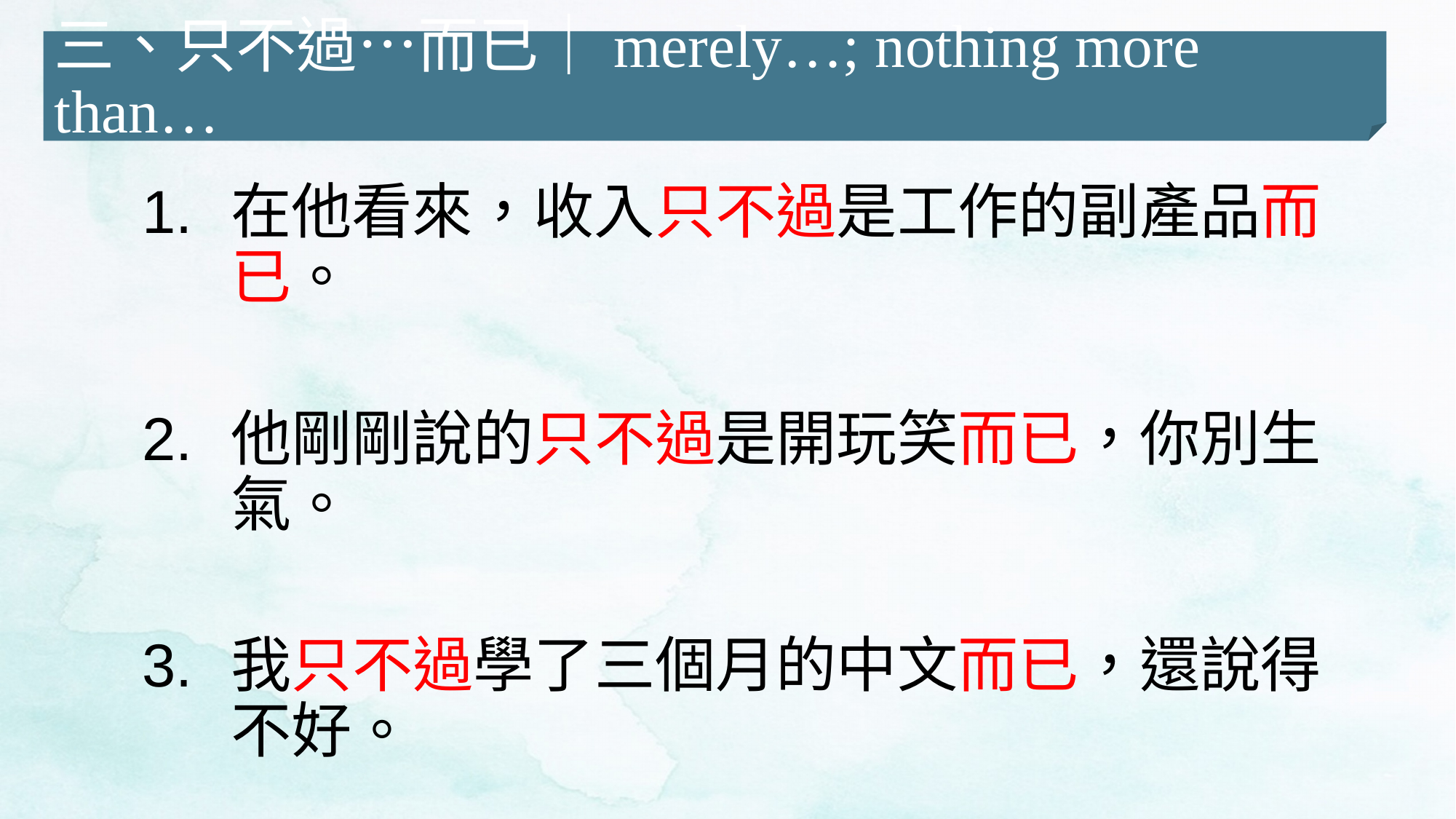

三、只不過…而已｜merely…; nothing more than…
在他看來，收入只不過是工作的副產品而已。

他剛剛說的只不過是開玩笑而已，你別生氣。

我只不過學了三個月的中文而已，還說得不好。